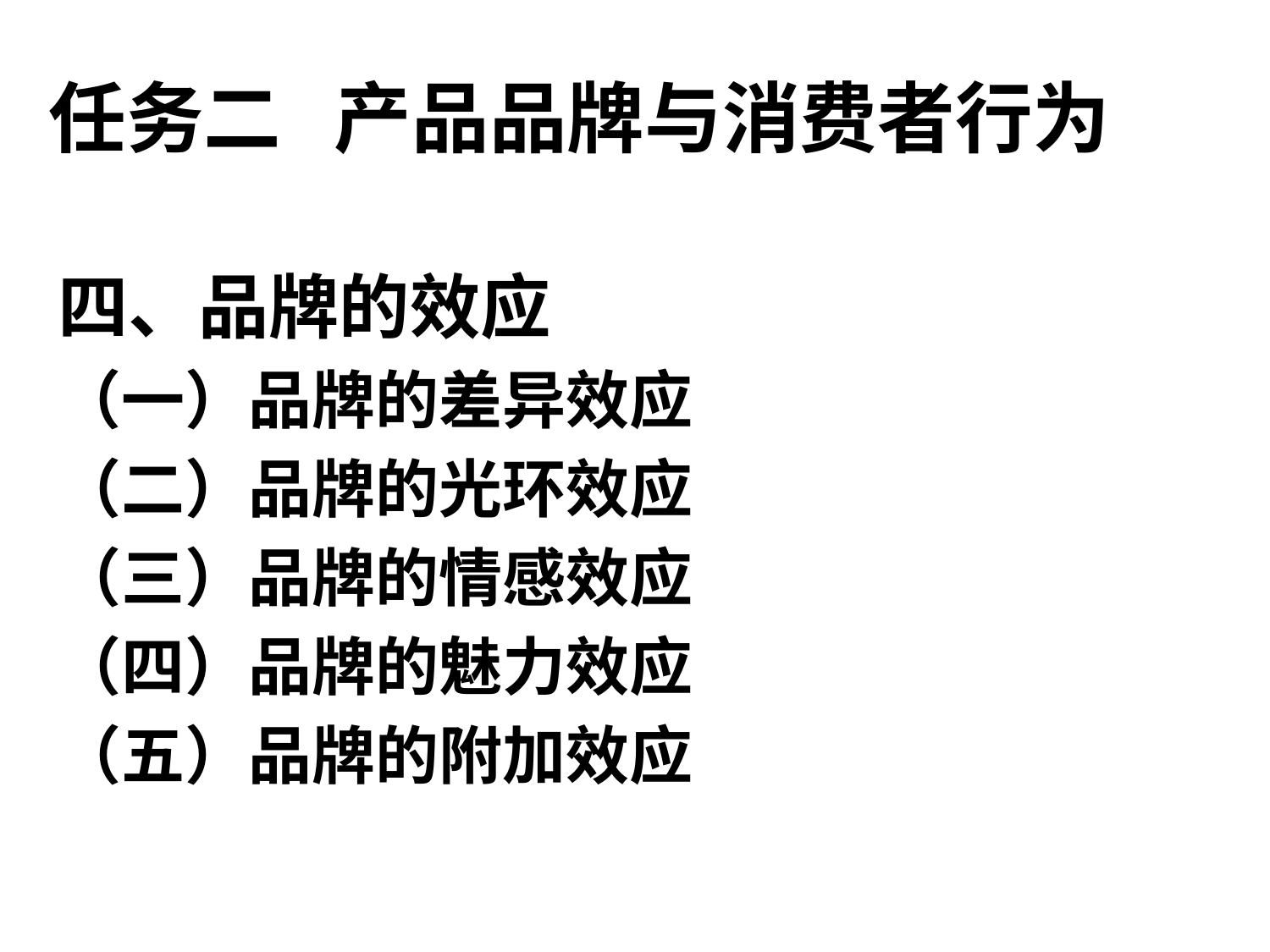

任务二   产品品牌与消费者行为
四、品牌的效应
（一）品牌的差异效应
（二）品牌的光环效应
（三）品牌的情感效应
（四）品牌的魅力效应
（五）品牌的附加效应